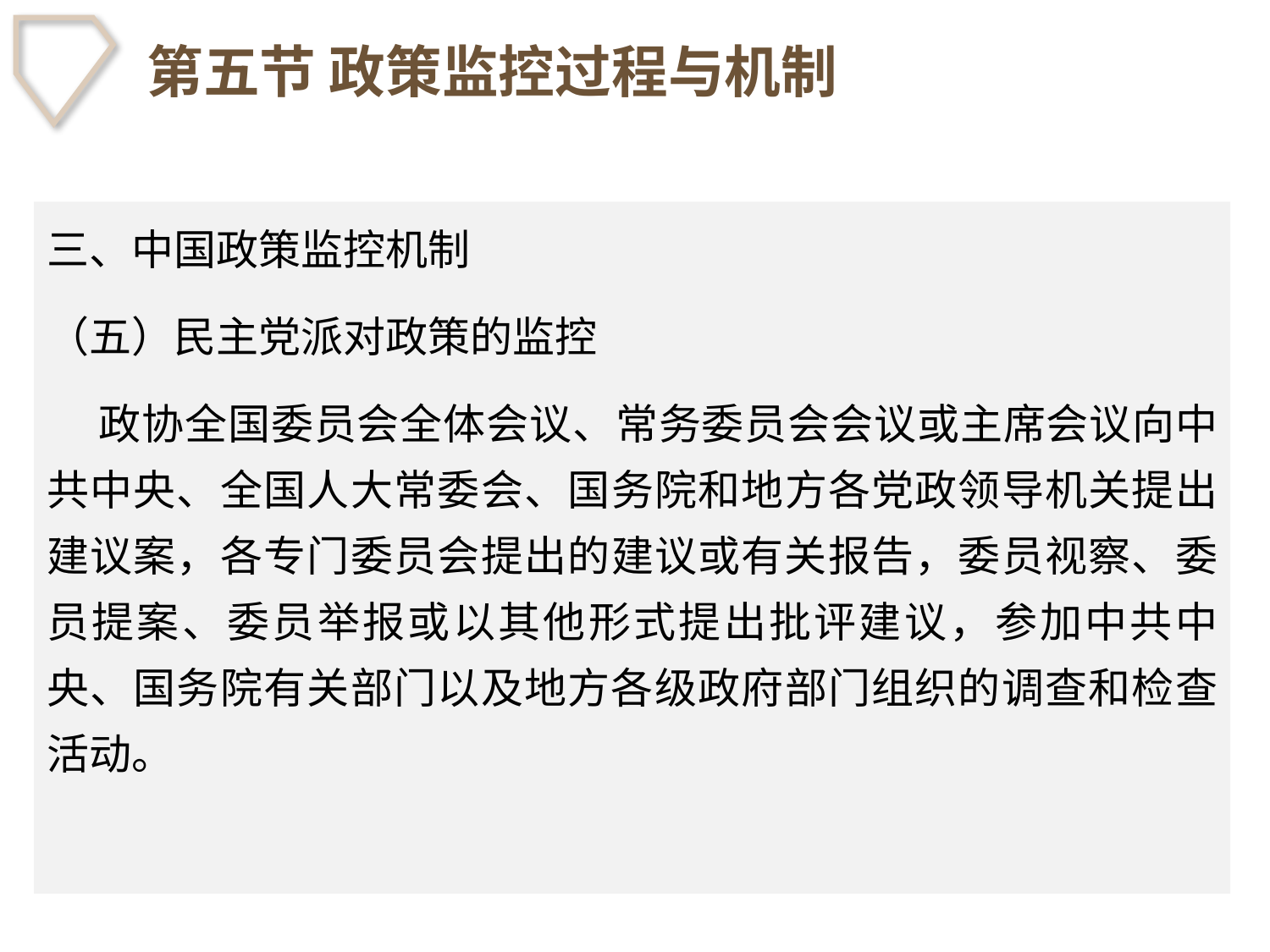

# 第五节 政策监控过程与机制
三、中国政策监控机制
（五）民主党派对政策的监控
    政协全国委员会全体会议、常务委员会会议或主席会议向中共中央、全国人大常委会、国务院和地方各党政领导机关提出建议案，各专门委员会提出的建议或有关报告，委员视察、委员提案、委员举报或以其他形式提出批评建议，参加中共中央、国务院有关部门以及地方各级政府部门组织的调查和检查活动。